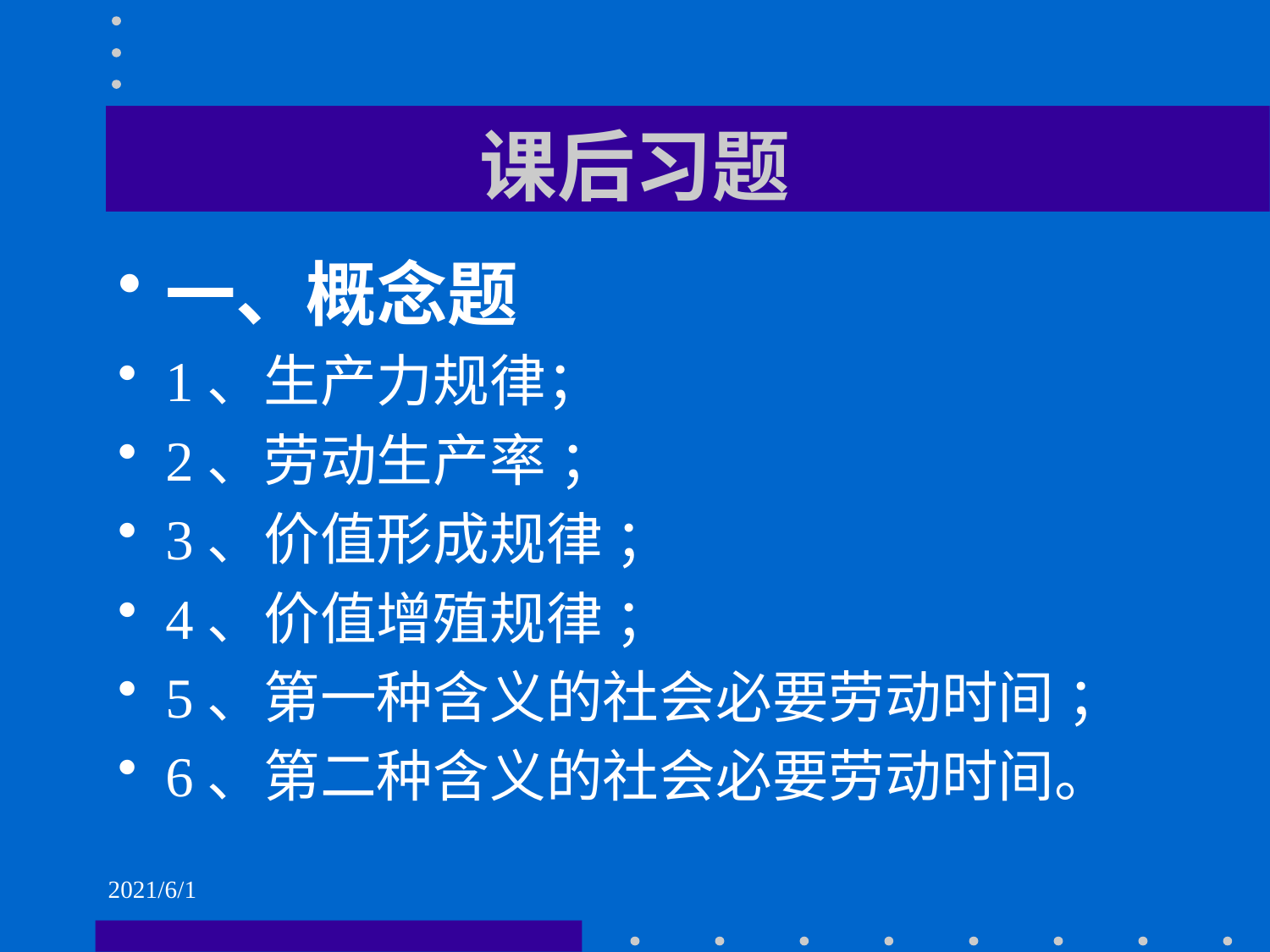

# 课后习题
一、概念题
1、生产力规律；
2、劳动生产率 ；
3、价值形成规律 ；
4、价值增殖规律 ；
5、第一种含义的社会必要劳动时间 ；
6、第二种含义的社会必要劳动时间。
2021/6/1